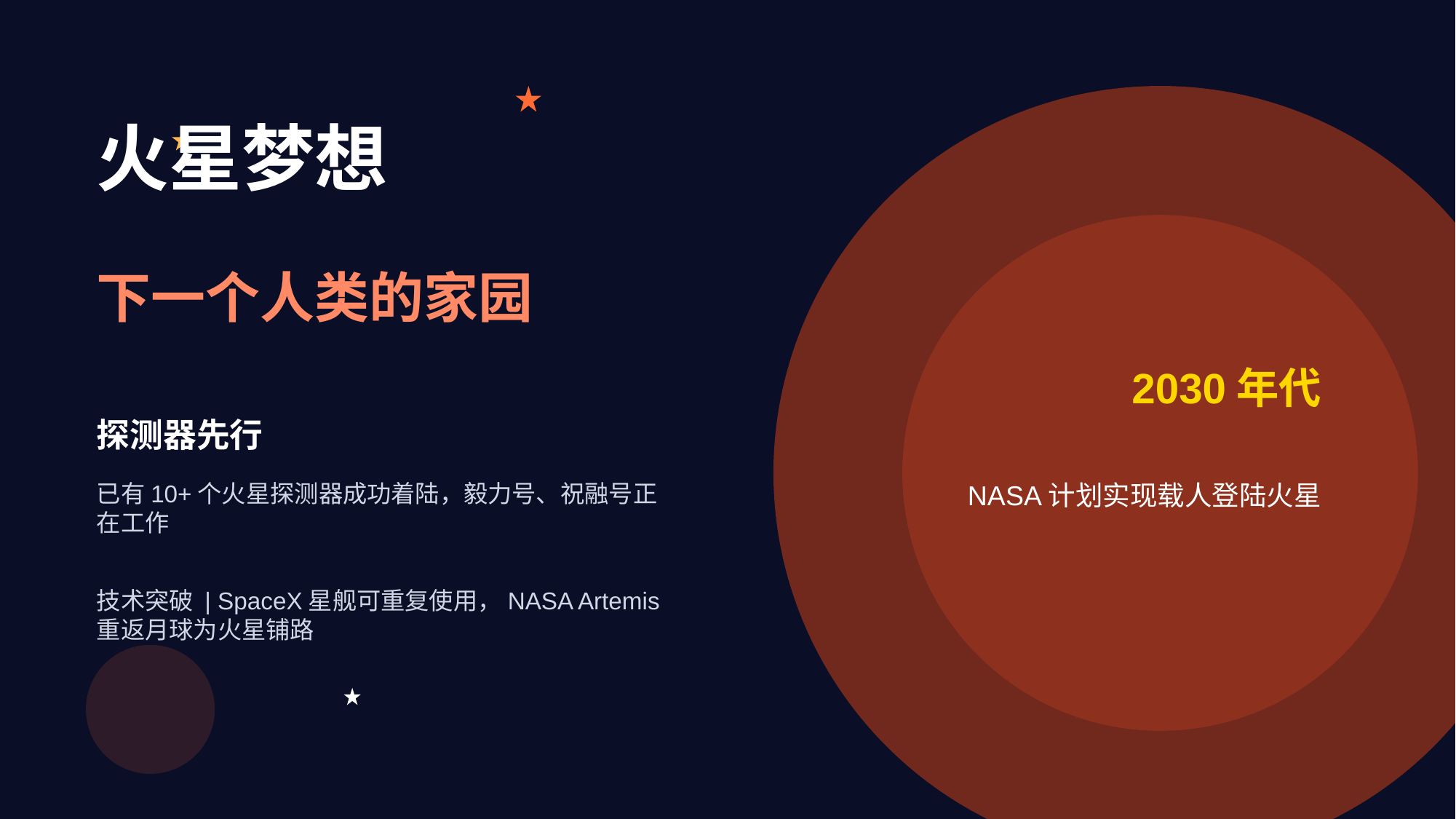

太空探索历程

火星梦想

从地球到星辰大海的伟大征程

下一个人类的家园
2030年代
探测器先行

NASA计划实现载人登陆火星
已有10+个火星探测器成功着陆，毅力号、祝融号正在工作
技术突破 | SpaceX星舰可重复使用，NASA Artemis重返月球为火星铺路